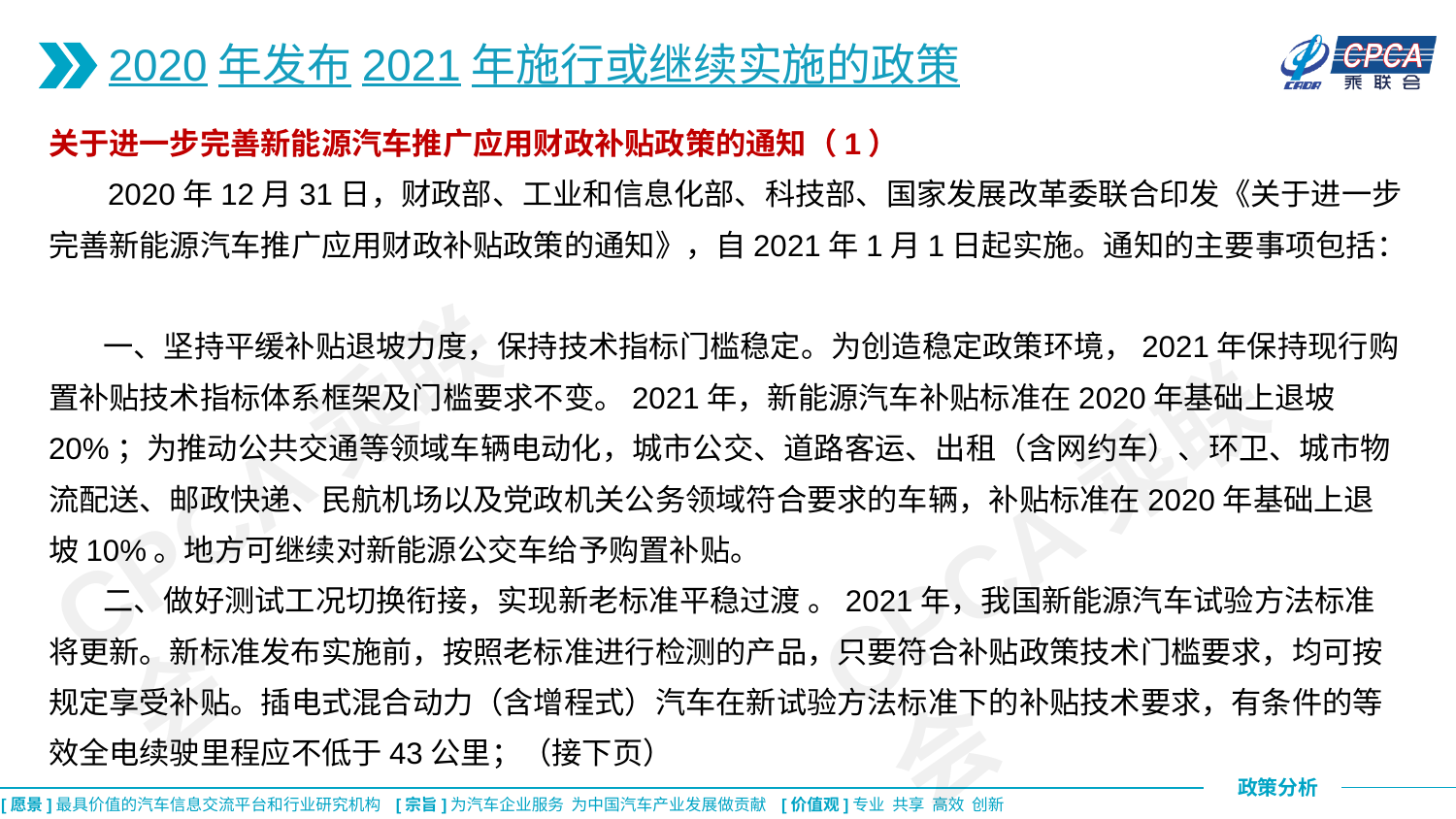

2020年发布2021年施行或继续实施的政策
关于进一步完善新能源汽车推广应用财政补贴政策的通知（1）
       2020年12月31日，财政部、工业和信息化部、科技部、国家发展改革委联合印发《关于进一步完善新能源汽车推广应用财政补贴政策的通知》，自2021年1月1日起实施。通知的主要事项包括：
       一、坚持平缓补贴退坡力度，保持技术指标门槛稳定。为创造稳定政策环境，2021年保持现行购置补贴技术指标体系框架及门槛要求不变。2021年，新能源汽车补贴标准在2020年基础上退坡20%；为推动公共交通等领域车辆电动化，城市公交、道路客运、出租（含网约车）、环卫、城市物流配送、邮政快递、民航机场以及党政机关公务领域符合要求的车辆，补贴标准在2020年基础上退坡10%。地方可继续对新能源公交车给予购置补贴。
       二、做好测试工况切换衔接，实现新老标准平稳过渡 。2021年，我国新能源汽车试验方法标准将更新。新标准发布实施前，按照老标准进行检测的产品，只要符合补贴政策技术门槛要求，均可按规定享受补贴。插电式混合动力（含增程式）汽车在新试验方法标准下的补贴技术要求，有条件的等效全电续驶里程应不低于43公里；（接下页）
CPCA乘联会
CPCA乘联会